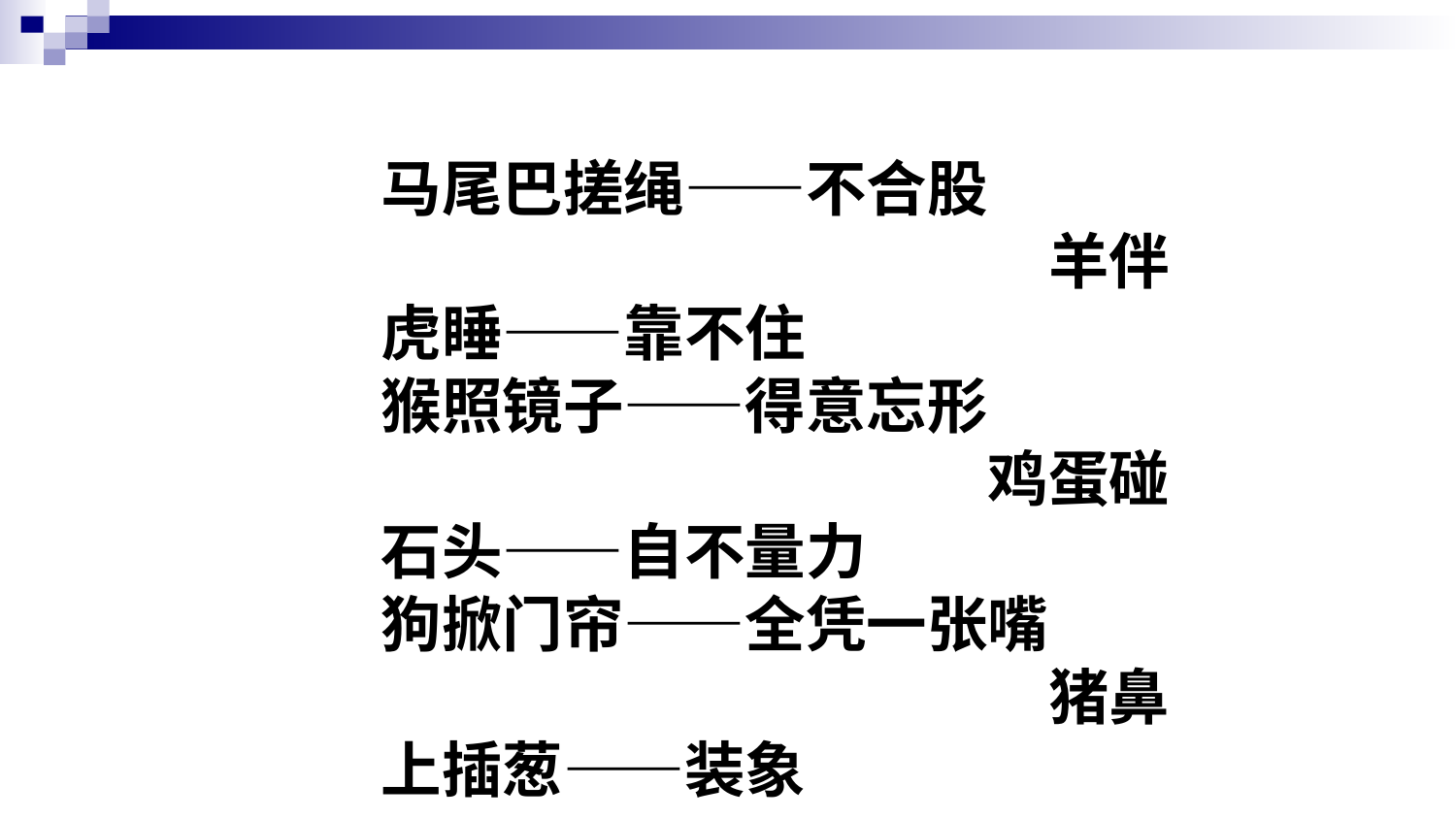

马尾巴搓绳——不合股  　　 　　　　　　　　　　　　羊伴虎睡——靠不住
猴照镜子——得意忘形   　　 　　　　　　　　　　　鸡蛋碰石头——自不量力
狗掀门帘——全凭一张嘴 　　 　　　　　　　　　　　猪鼻上插葱——装象